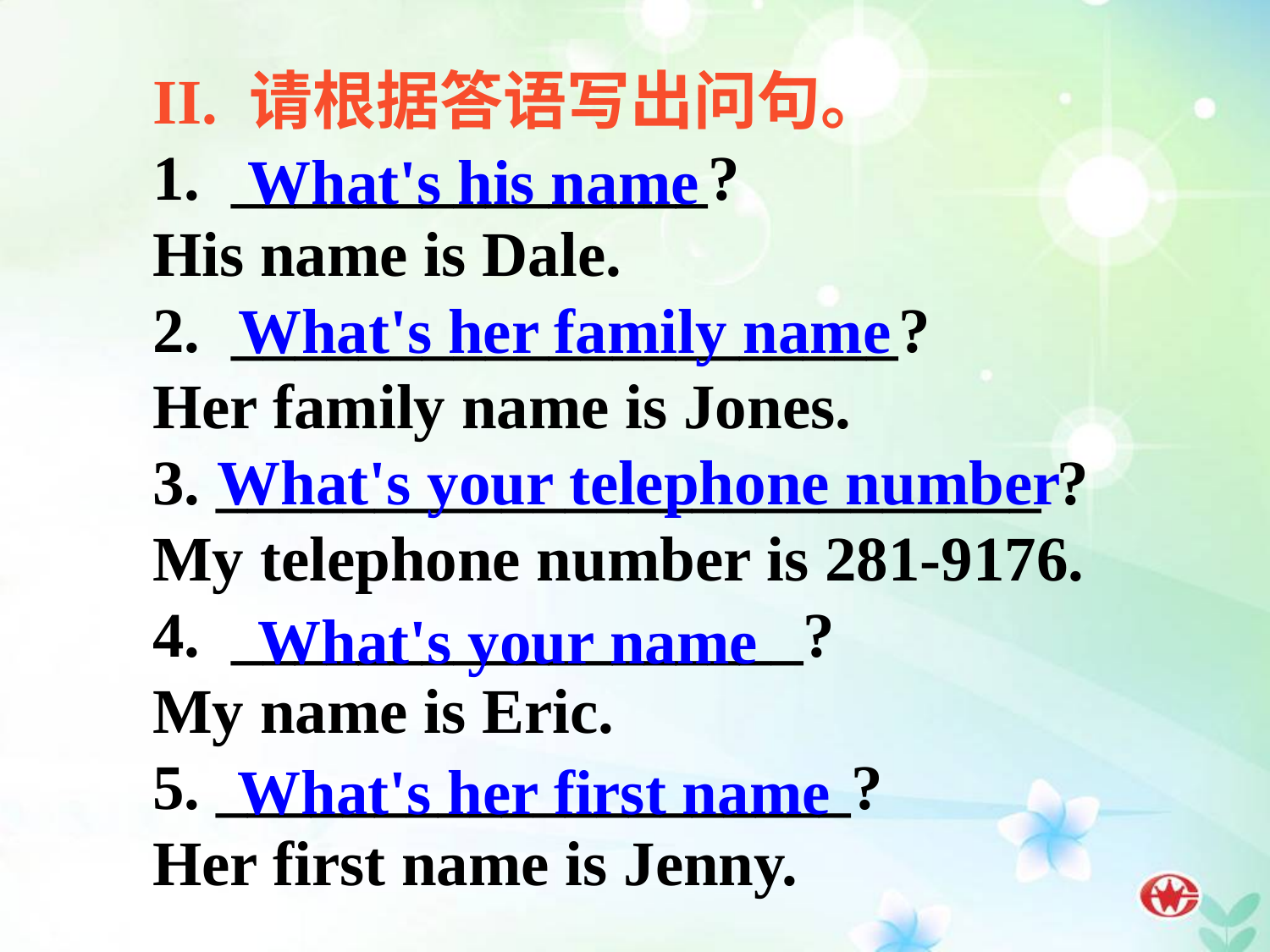

II. 请根据答语写出问句。
1.  _______________?
His name is Dale.
2.  _____________________?
Her family name is Jones.
3. __________________________ ?
My telephone number is 281-9176.
4.  __________________?
My name is Eric.
5. ____________________?
Her first name is Jenny.
What's his name
What's her family name
What's your telephone number
What's your name
What's her first name